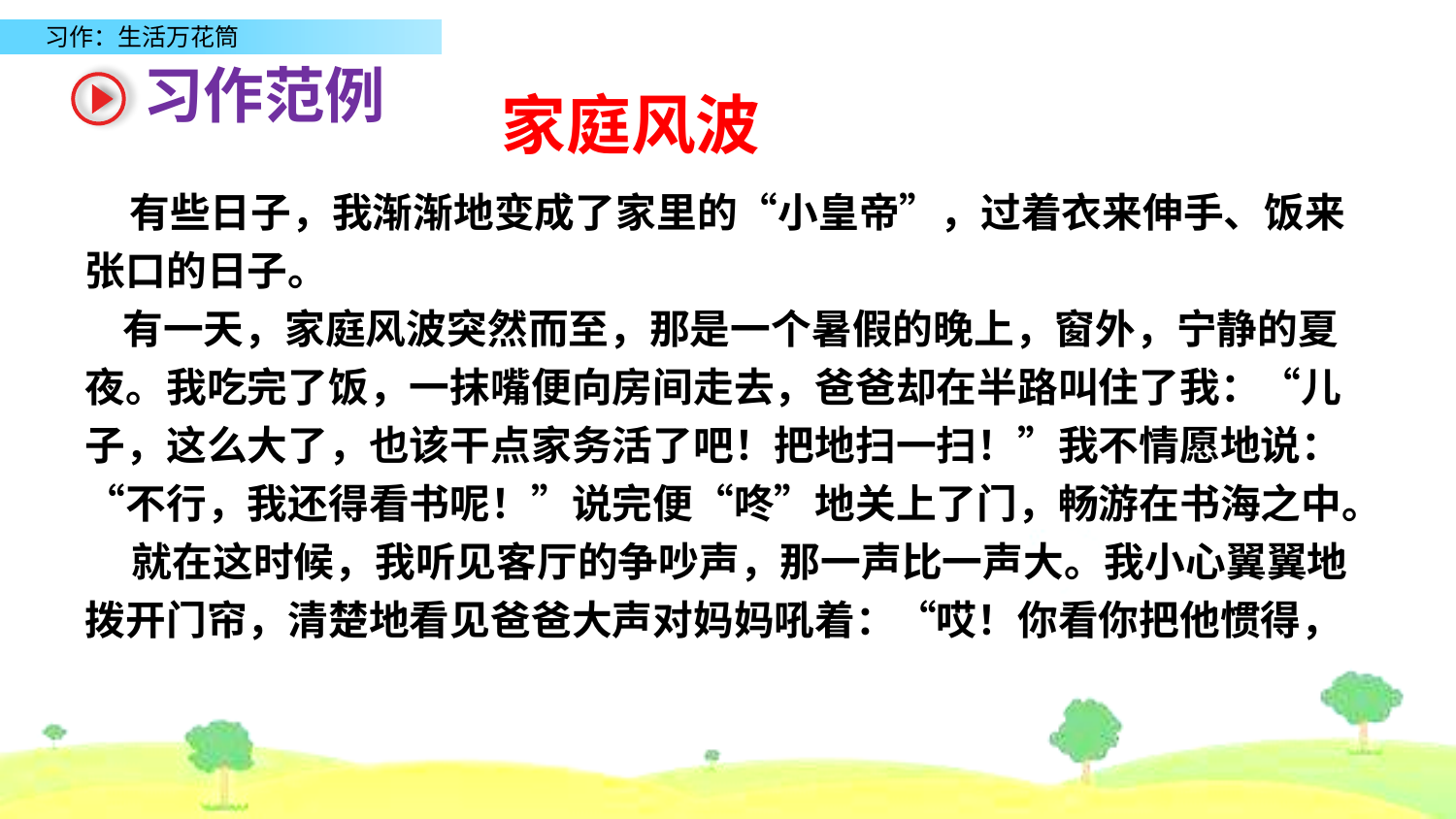

习作范例
家庭风波

    有些日子，我渐渐地变成了家里的“小皇帝”，过着衣来伸手、饭来张口的日子。
   有一天，家庭风波突然而至，那是一个暑假的晚上，窗外，宁静的夏夜。我吃完了饭，一抹嘴便向房间走去，爸爸却在半路叫住了我：“儿子，这么大了，也该干点家务活了吧！把地扫一扫！”我不情愿地说：“不行，我还得看书呢！”说完便“咚”地关上了门，畅游在书海之中。
    就在这时候，我听见客厅的争吵声，那一声比一声大。我小心翼翼地拨开门帘，清楚地看见爸爸大声对妈妈吼着：“哎！你看你把他惯得，